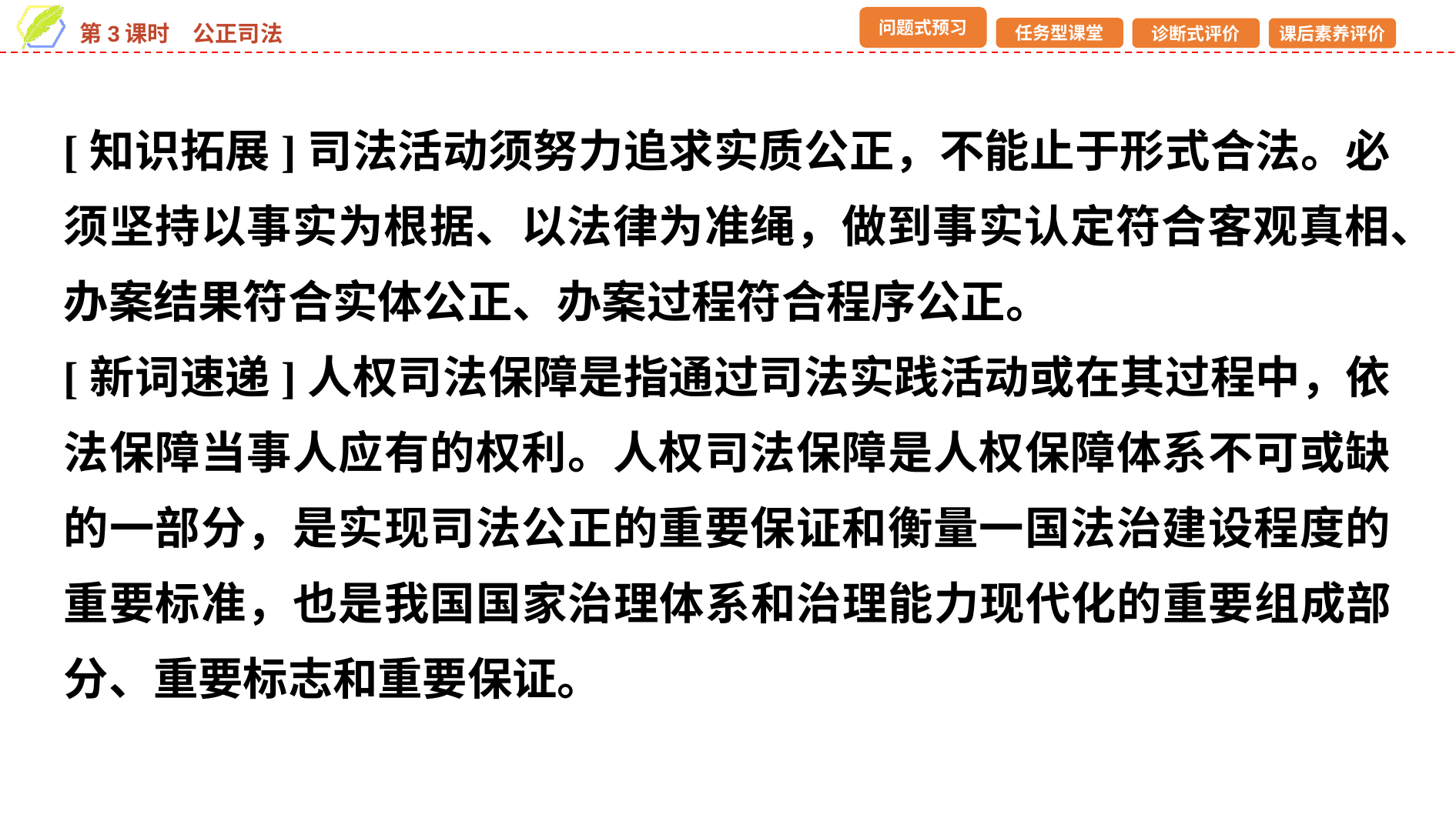

[知识拓展]司法活动须努力追求实质公正，不能止于形式合法。必须坚持以事实为根据、以法律为准绳，做到事实认定符合客观真相、办案结果符合实体公正、办案过程符合程序公正。
[新词速递]人权司法保障是指通过司法实践活动或在其过程中，依法保障当事人应有的权利。人权司法保障是人权保障体系不可或缺的一部分，是实现司法公正的重要保证和衡量一国法治建设程度的重要标准，也是我国国家治理体系和治理能力现代化的重要组成部分、重要标志和重要保证。